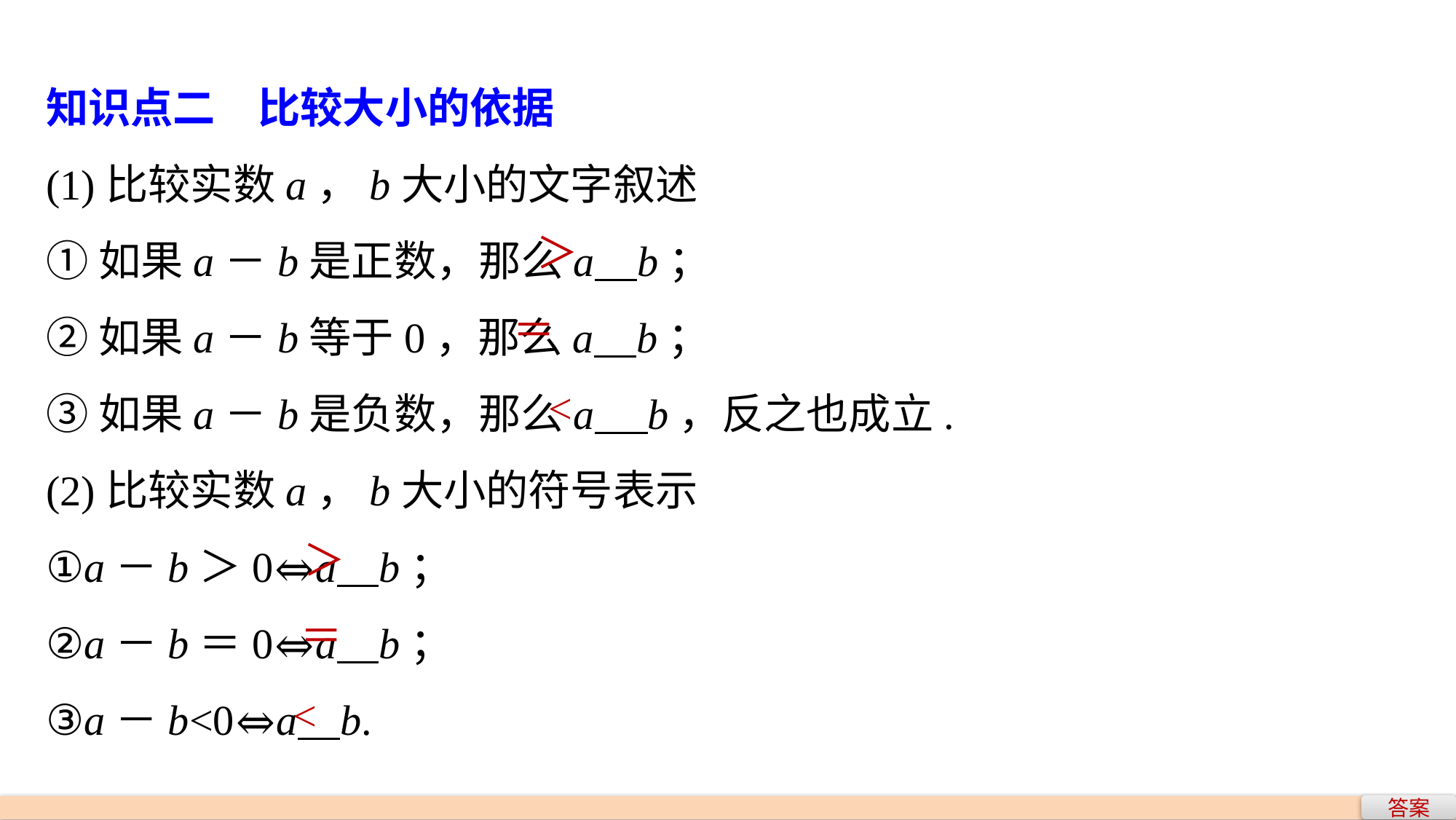

知识点二　比较大小的依据
(1)比较实数a，b大小的文字叙述
①如果a－b是正数，那么a    b；
②如果a－b等于0，那么a    b；
③如果a－b是负数，那么a     b，反之也成立.
(2)比较实数a，b大小的符号表示
①a－b＞0⇔a    b；
②a－b＝0⇔a    b；
③a－b<0⇔a    b.
＞
＝
<
＞
＝
<
答案